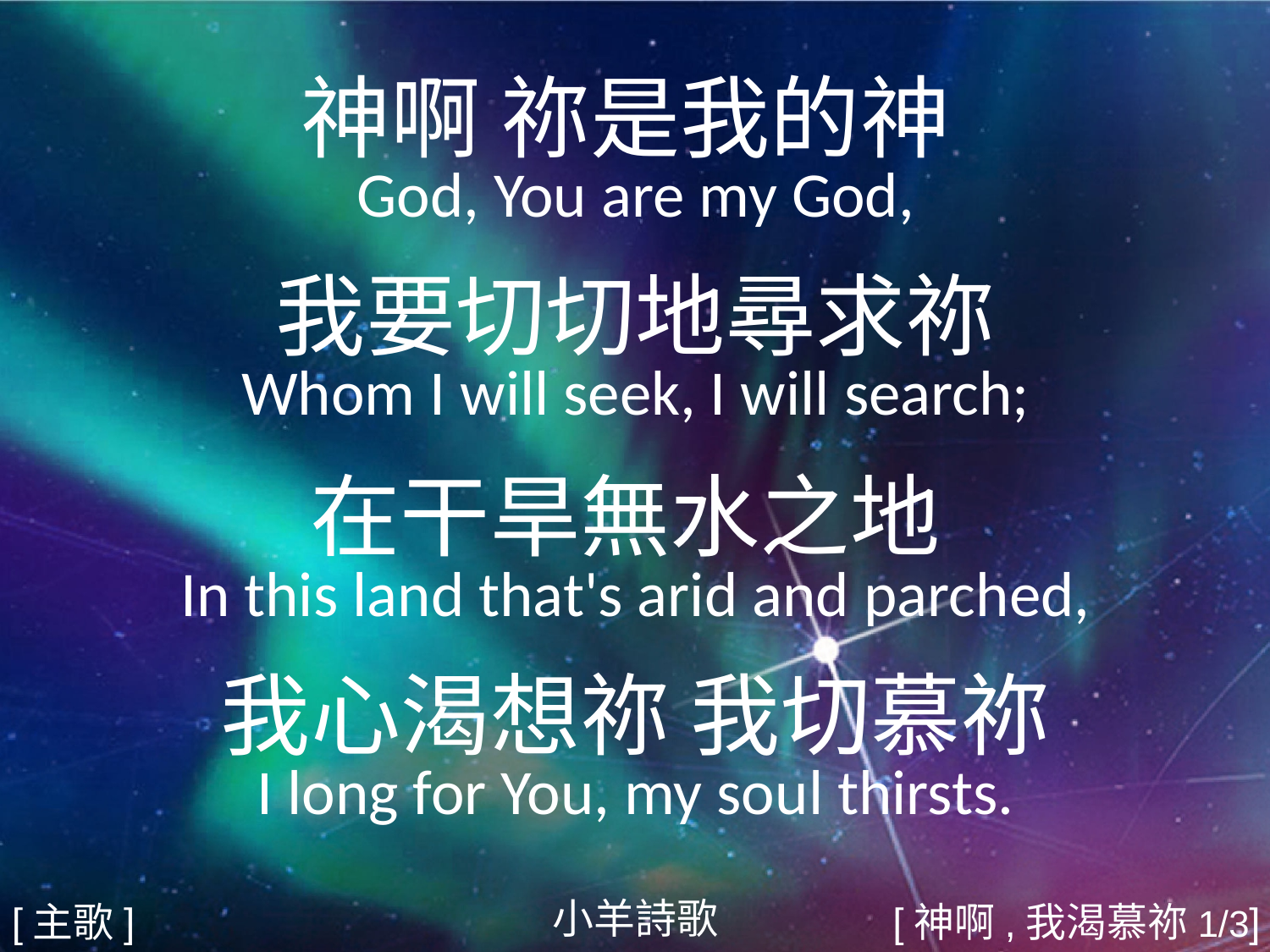

神啊 祢是我的神
God, You are my God,

我要切切地尋求祢
Whom I will seek, I will search;

在干旱無水之地
In this land that's arid and parched,

我心渴想祢 我切慕祢
I long for You, my soul thirsts.
#

小羊詩歌
[主歌]
[神啊,我渴慕祢1/3]